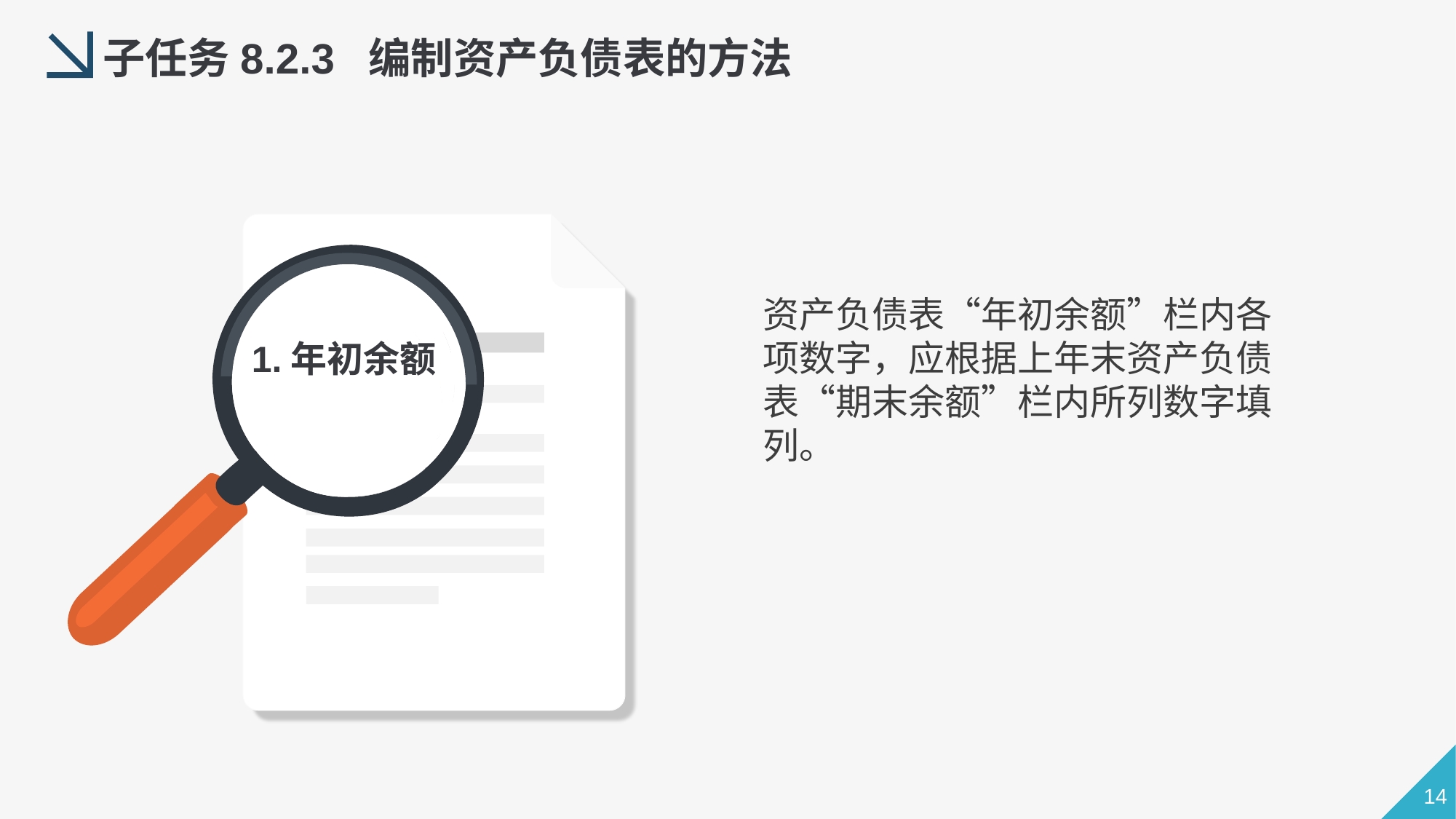

子任务8.2.3  编制资产负债表的方法

资产负债表“年初余额”栏内各项数字，应根据上年末资产负债表“期末余额”栏内所列数字填列。
1.年初余额